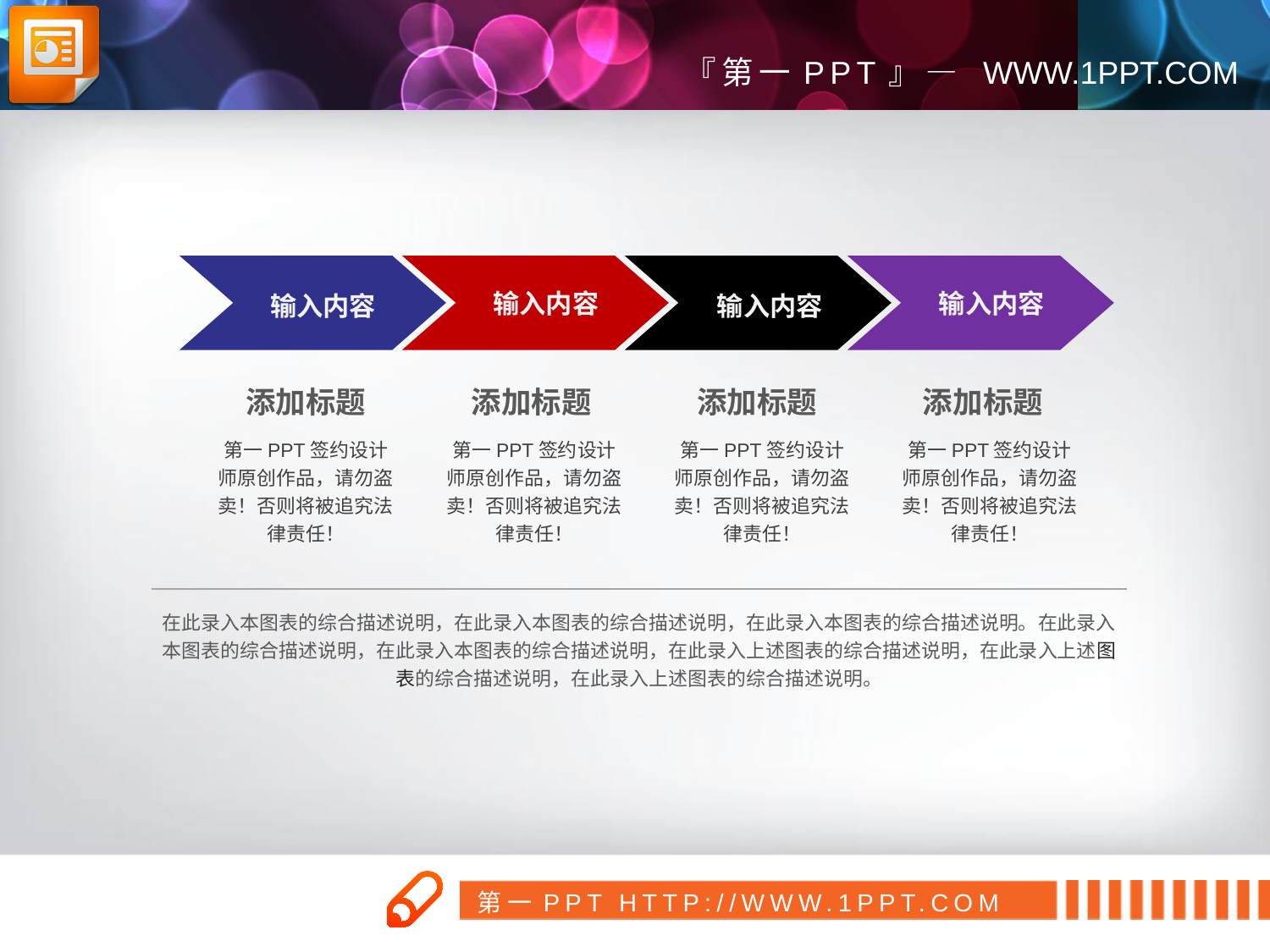

输入内容

输入内容

输入内容

输入内容
添加标题
添加标题
添加标题
添加标题
第一PPT签约设计师原创作品，请勿盗卖！否则将被追究法律责任！
第一PPT签约设计师原创作品，请勿盗卖！否则将被追究法律责任！
第一PPT签约设计师原创作品，请勿盗卖！否则将被追究法律责任！
第一PPT签约设计师原创作品，请勿盗卖！否则将被追究法律责任！
在此录入本图表的综合描述说明，在此录入本图表的综合描述说明，在此录入本图表的综合描述说明。在此录入本图表的综合描述说明，在此录入本图表的综合描述说明，在此录入上述图表的综合描述说明，在此录入上述图表的综合描述说明，在此录入上述图表的综合描述说明。